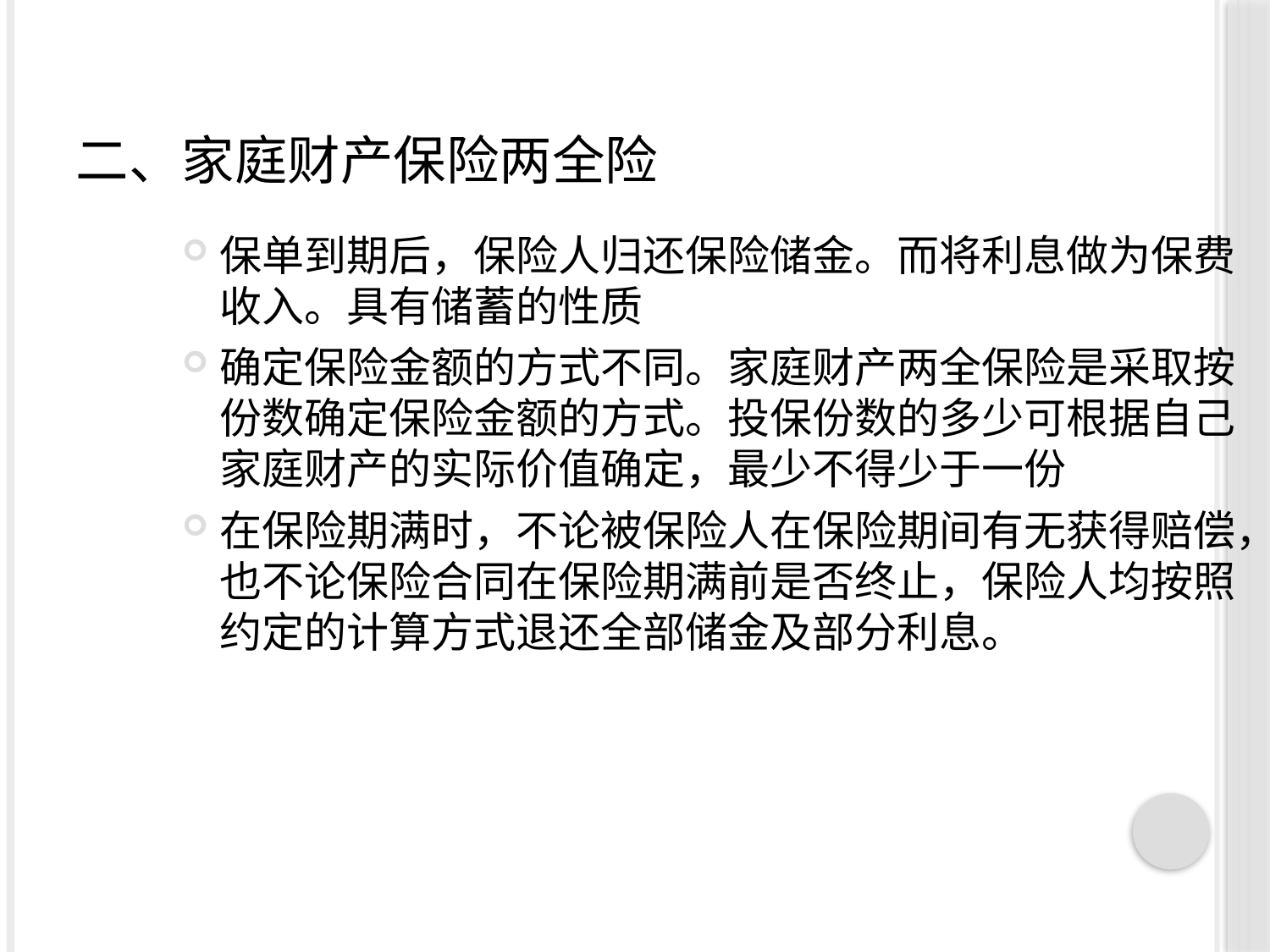

# 二、家庭财产保险两全险
保单到期后，保险人归还保险储金。而将利息做为保费收入。具有储蓄的性质
确定保险金额的方式不同。家庭财产两全保险是采取按份数确定保险金额的方式。投保份数的多少可根据自己家庭财产的实际价值确定，最少不得少于一份
在保险期满时，不论被保险人在保险期间有无获得赔偿，也不论保险合同在保险期满前是否终止，保险人均按照约定的计算方式退还全部储金及部分利息。